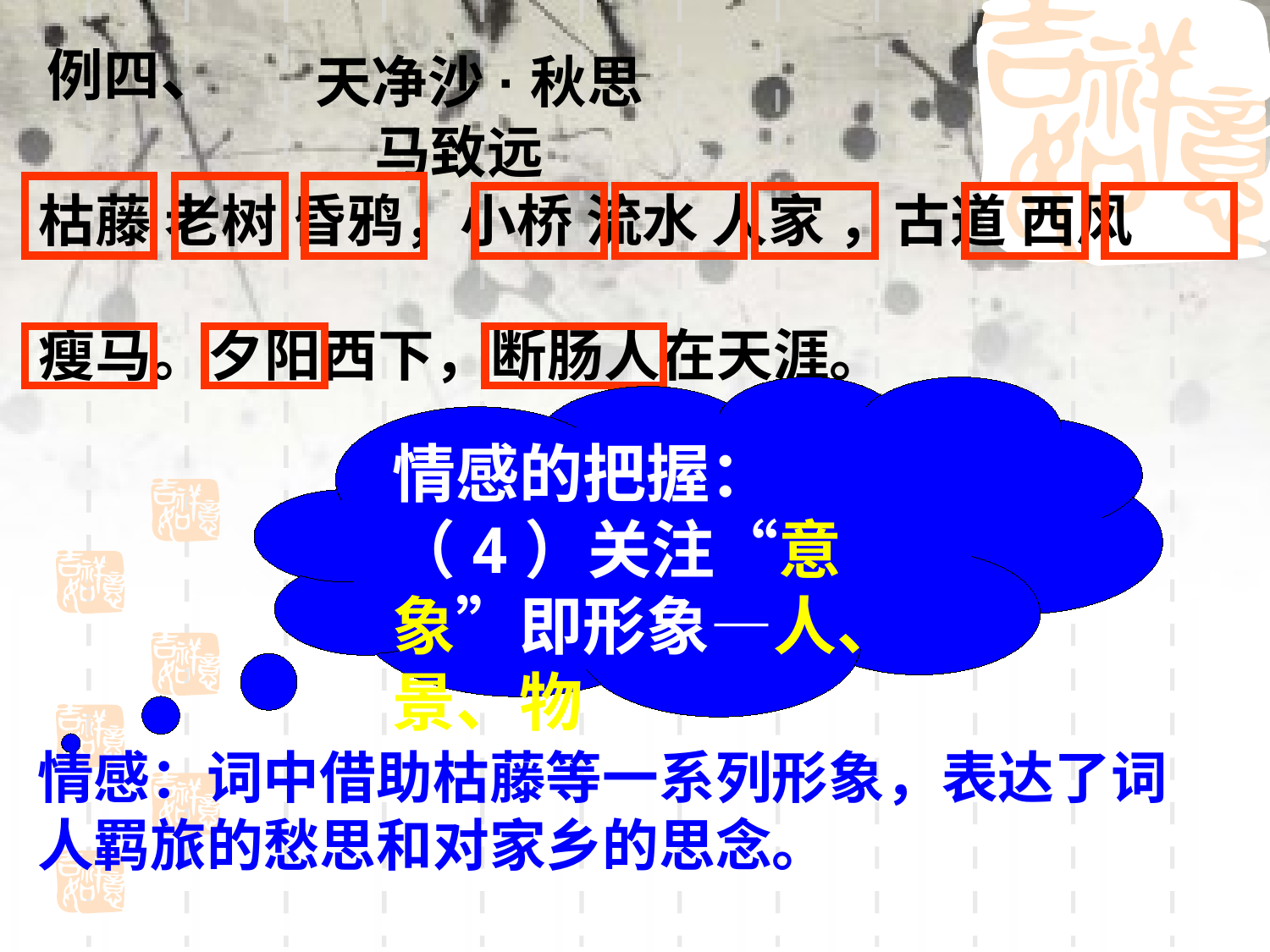

天净沙·秋思
                           马致远
 枯藤 老树 昏鸦，小桥 流水 人家 ，古道 西风

 瘦马。夕阳西下，断肠人在天涯。
例四、

情感的把握：
（4）关注“意象”即形象—人、景、物

情感：词中借助枯藤等一系列形象，表达了词人羁旅的愁思和对家乡的思念。